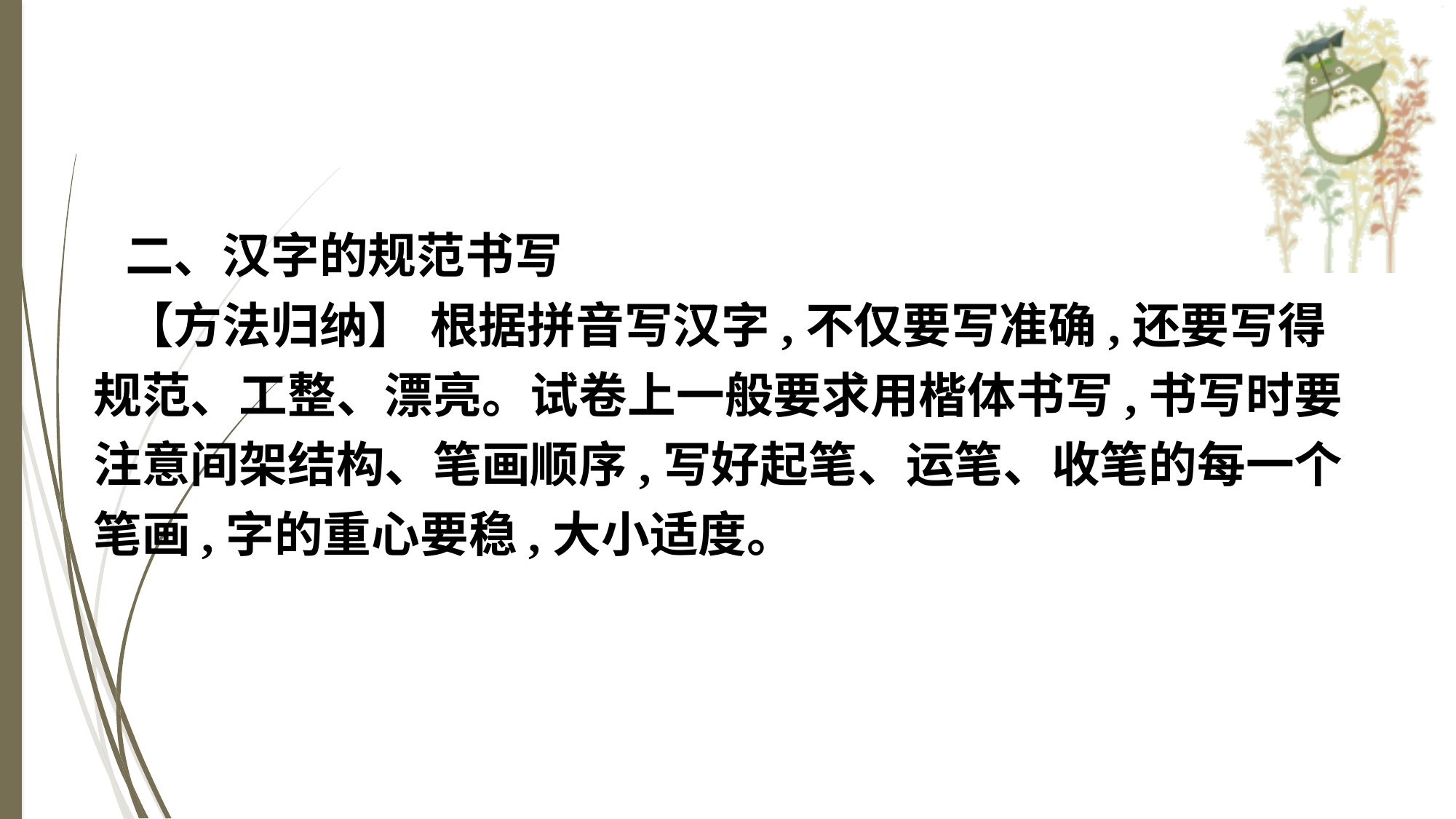

二、汉字的规范书写
【方法归纳】 根据拼音写汉字,不仅要写准确,还要写得规范、工整、漂亮。试卷上一般要求用楷体书写,书写时要注意间架结构、笔画顺序,写好起笔、运笔、收笔的每一个笔画,字的重心要稳,大小适度。